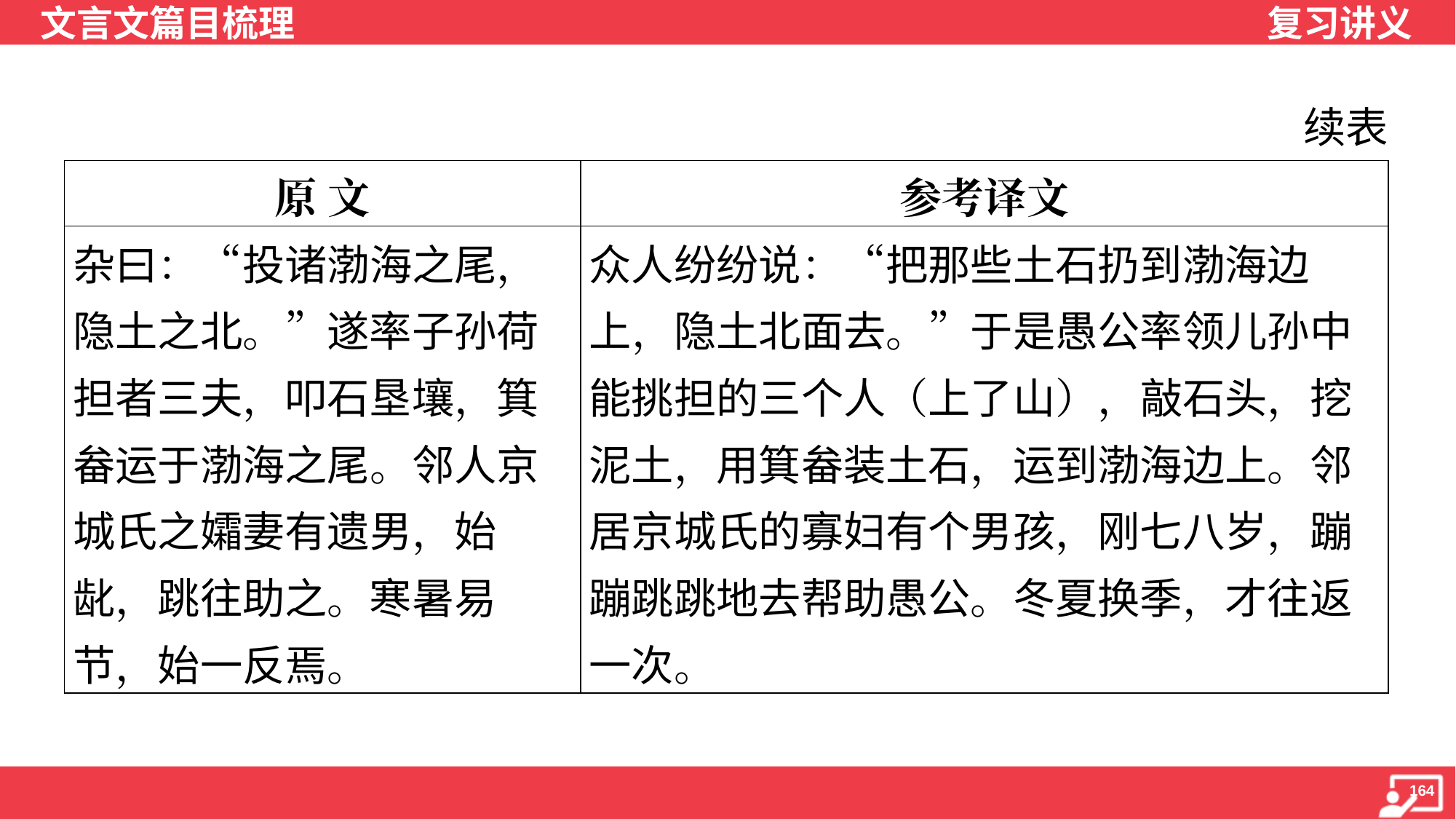

续表
| 原 文 | 参考译文 |
| --- | --- |
| 杂曰：“投诸渤海之尾，隐土之北。”遂率子孙荷担者三夫，叩石垦壤，箕畚运于渤海之尾。邻人京城氏之孀妻有遗男，始龀，跳往助之。寒暑易节，始一反焉。 | 众人纷纷说：“把那些土石扔到渤海边上，隐土北面去。”于是愚公率领儿孙中能挑担的三个人（上了山），敲石头，挖泥土，用箕畚装土石，运到渤海边上。邻居京城氏的寡妇有个男孩，刚七八岁，蹦蹦跳跳地去帮助愚公。冬夏换季，才往返一次。 |